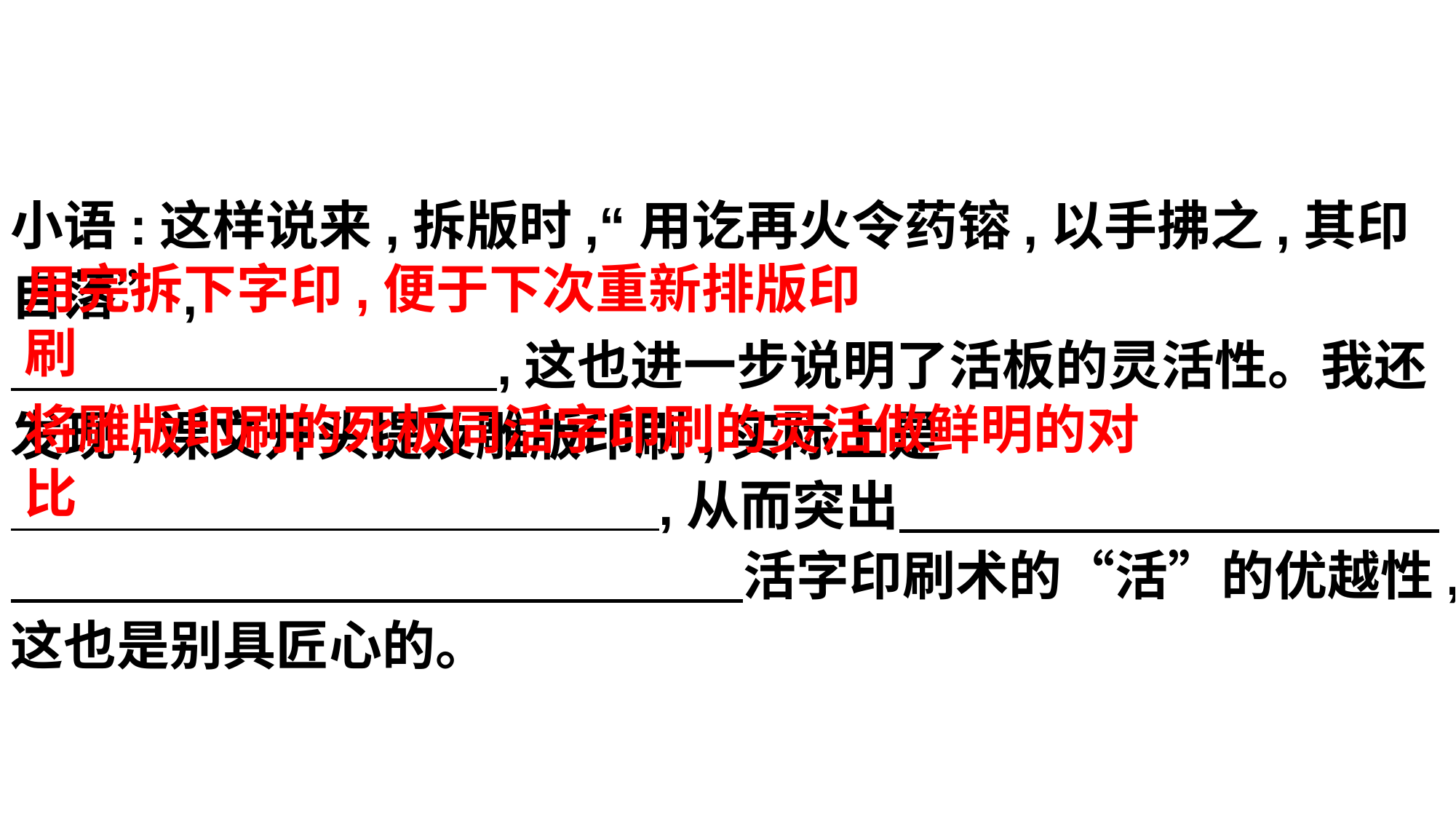

小语:这样说来,拆版时,“用讫再火令药镕,以手拂之,其印自落”,
                                 ,这也进一步说明了活板的灵活性。我还发现,课文开头提及雕版印刷,实际上是
                                            ,从而突出                                                                                                           活字印刷术的“活”的优越性,这也是别具匠心的。
用完拆下字印,便于下次重新排版印刷
将雕版印刷的死板同活字印刷的灵活做鲜明的对比